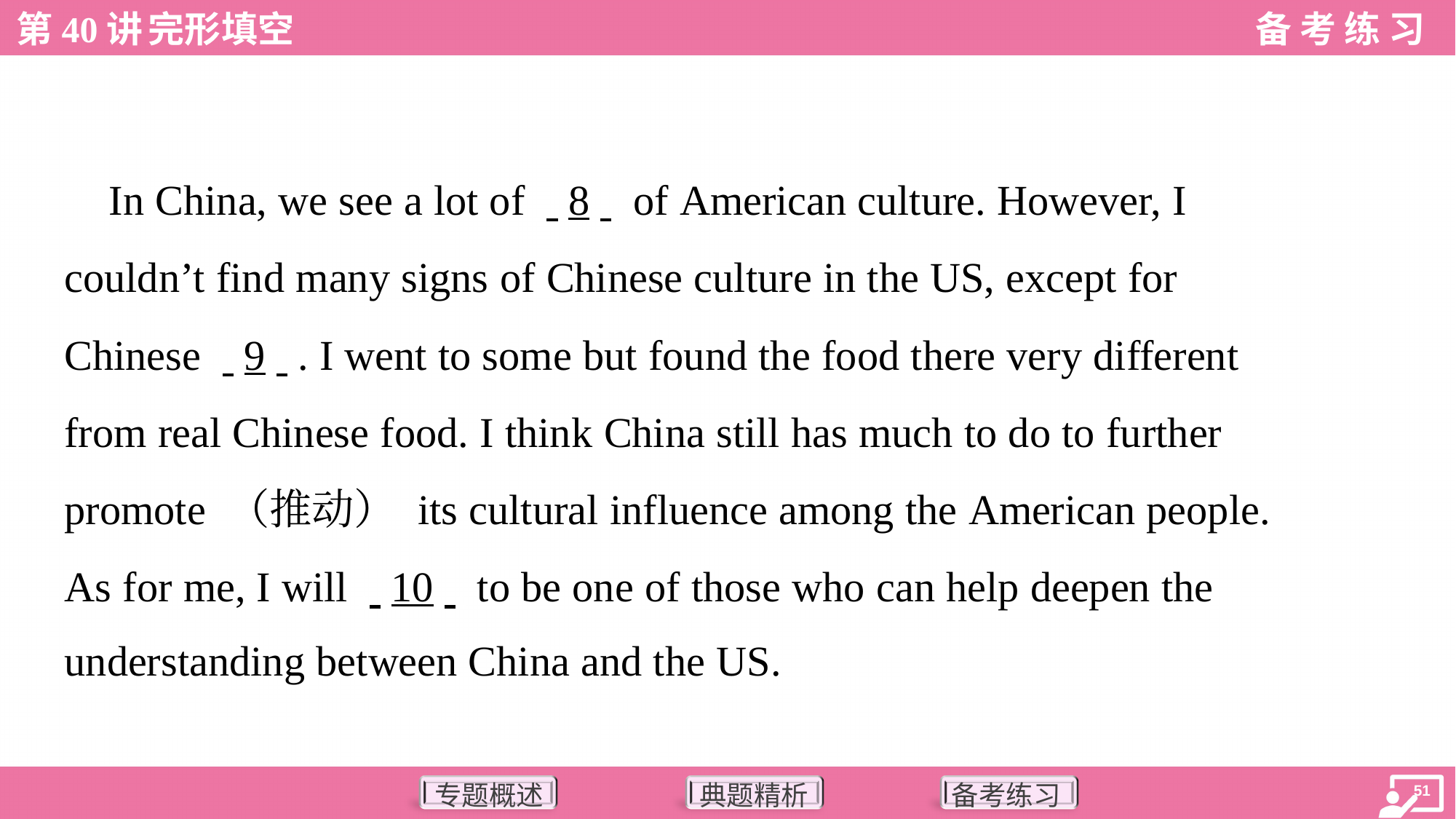

In China, we see a lot of . .8. . of American culture. However, I
couldn’t find many signs of Chinese culture in the US, except for
Chinese . .9. .. I went to some but found the food there very different
from real Chinese food. I think China still has much to do to further
promote （推动） its cultural influence among the American people.
As for me, I will . .10. . to be one of those who can help deepen the
understanding between China and the US.